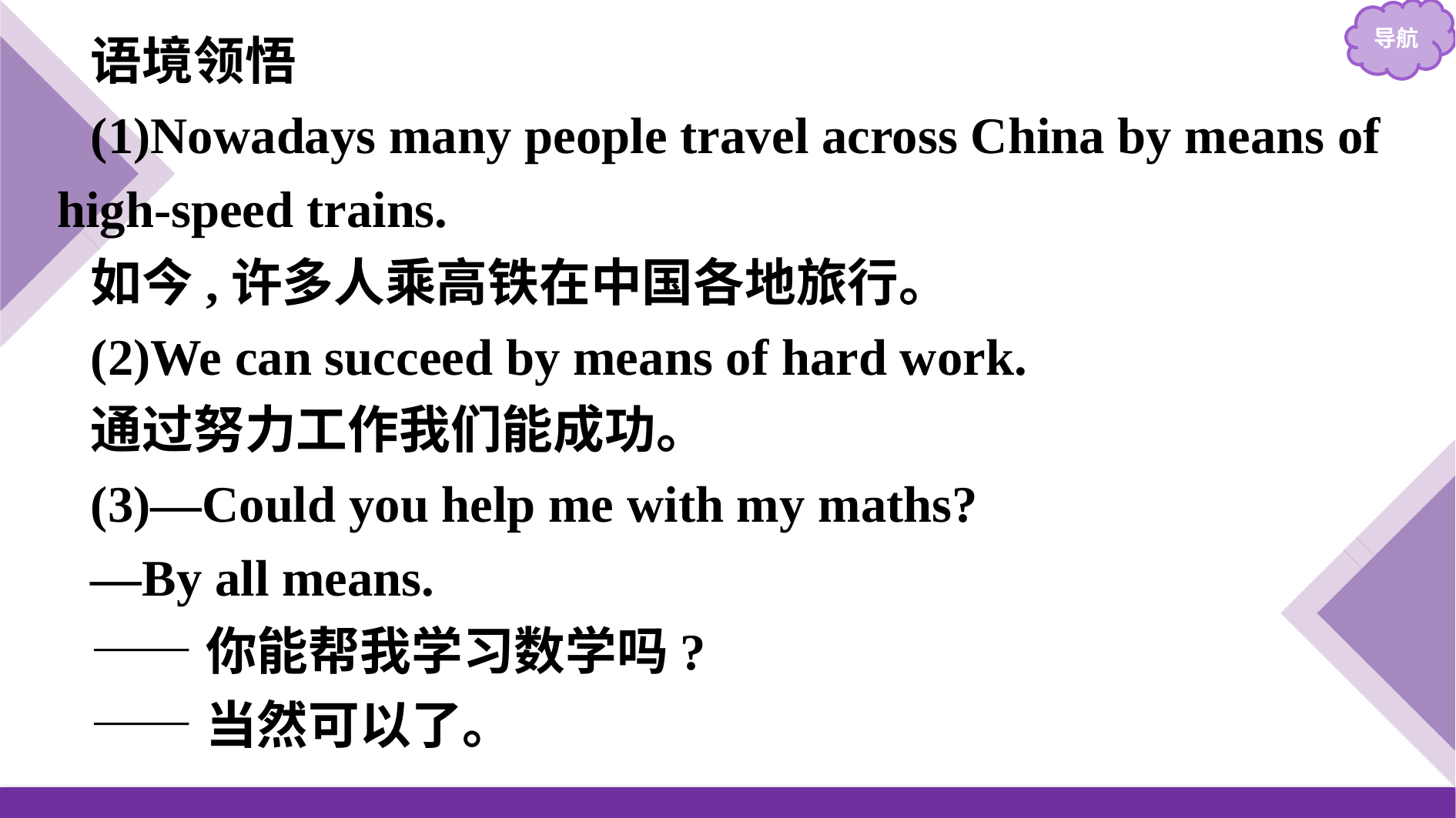

语境领悟
(1)Nowadays many people travel across China by means of high-speed trains.
如今,许多人乘高铁在中国各地旅行。
(2)We can succeed by means of hard work.
通过努力工作我们能成功。
(3)—Could you help me with my maths?
—By all means.
——你能帮我学习数学吗?
——当然可以了。